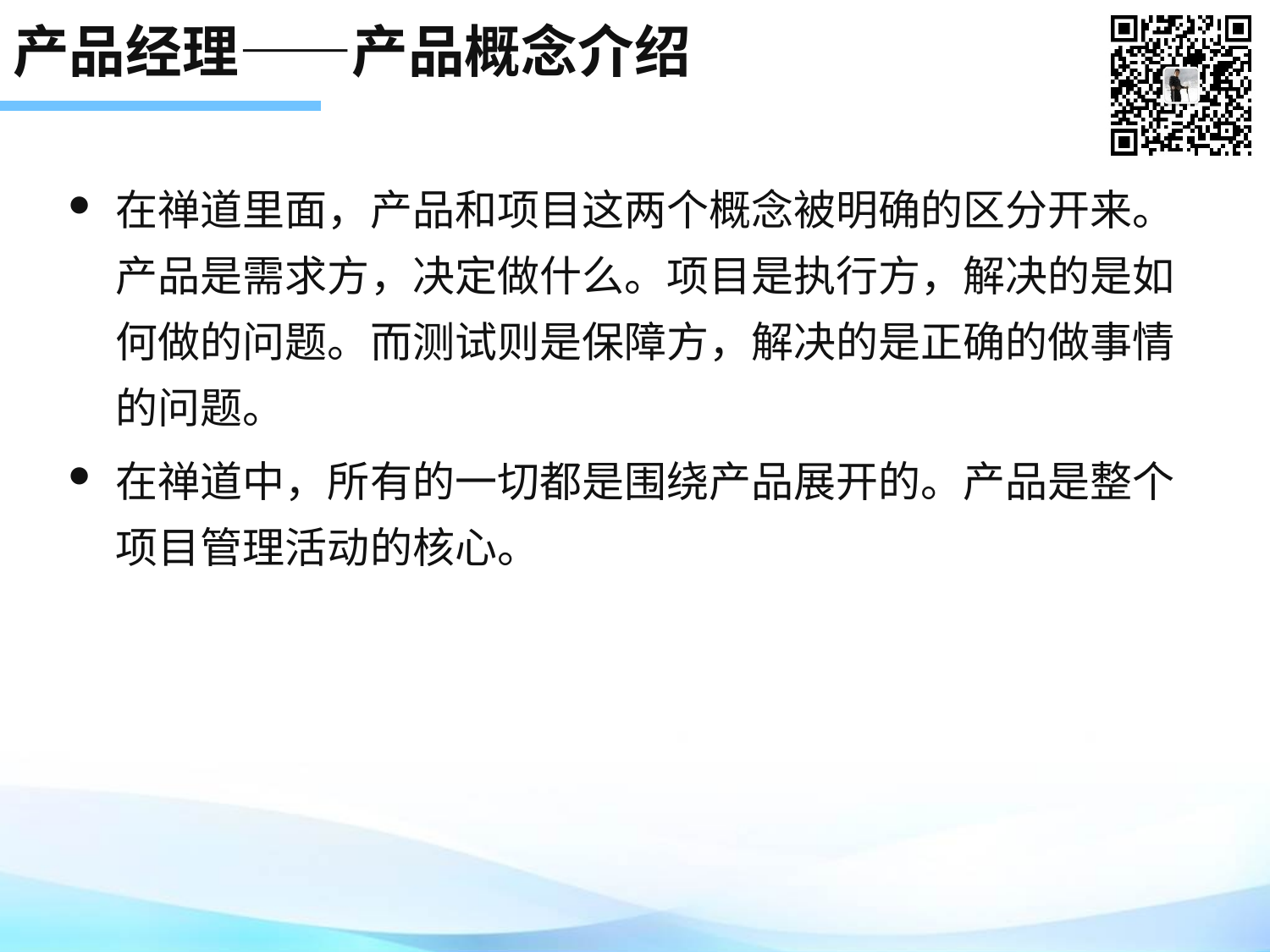

# 产品经理——产品概念介绍
在禅道里面，产品和项目这两个概念被明确的区分开来。产品是需求方，决定做什么。项目是执行方，解决的是如何做的问题。而测试则是保障方，解决的是正确的做事情的问题。
在禅道中，所有的一切都是围绕产品展开的。产品是整个项目管理活动的核心。